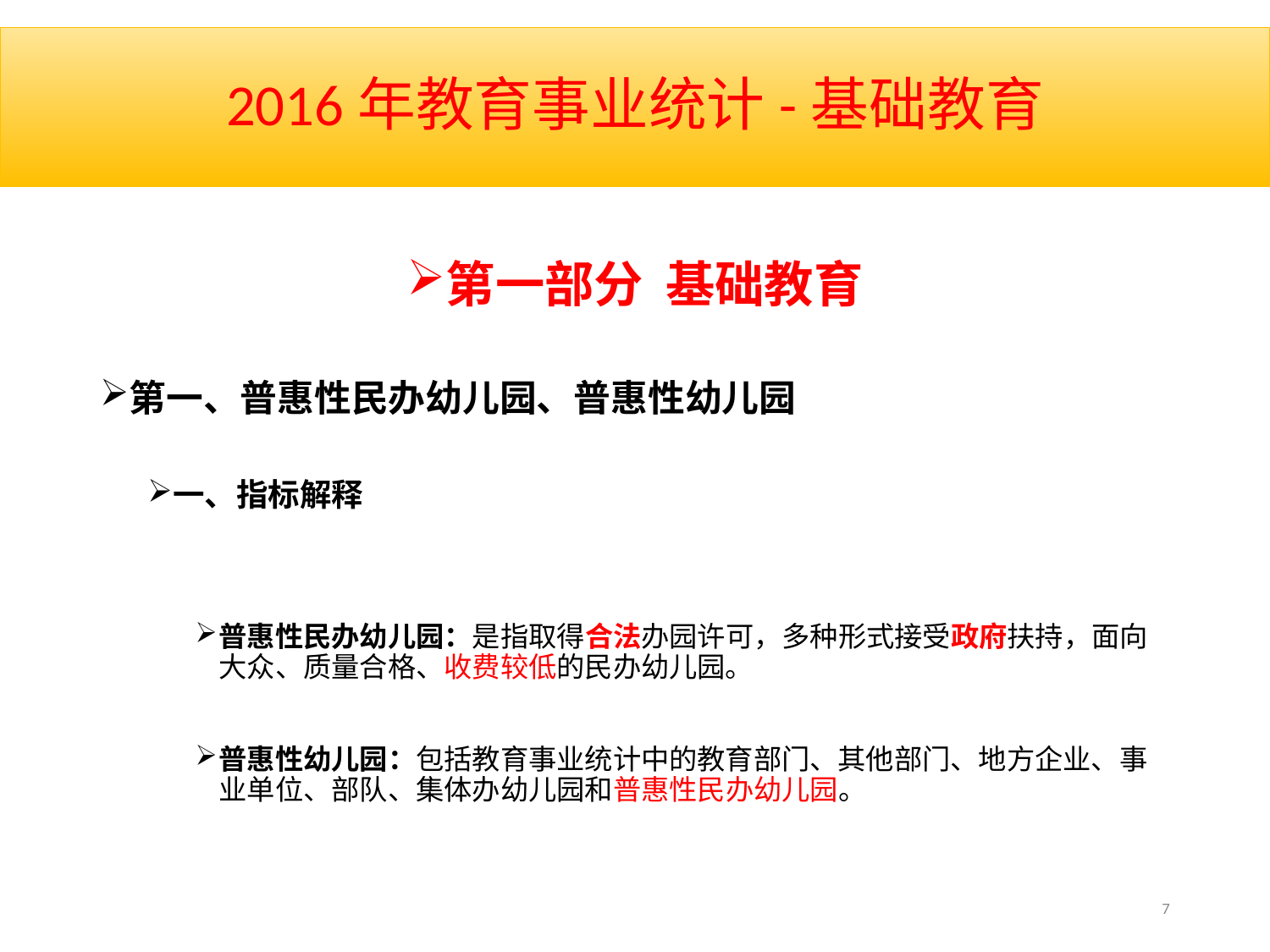

# 2016年教育事业统计-基础教育
第一部分  基础教育

第一、普惠性民办幼儿园、普惠性幼儿园

一、指标解释

普惠性民办幼儿园：是指取得合法办园许可，多种形式接受政府扶持，面向大众、质量合格、收费较低的民办幼儿园。

普惠性幼儿园：包括教育事业统计中的教育部门、其他部门、地方企业、事业单位、部队、集体办幼儿园和普惠性民办幼儿园。

7